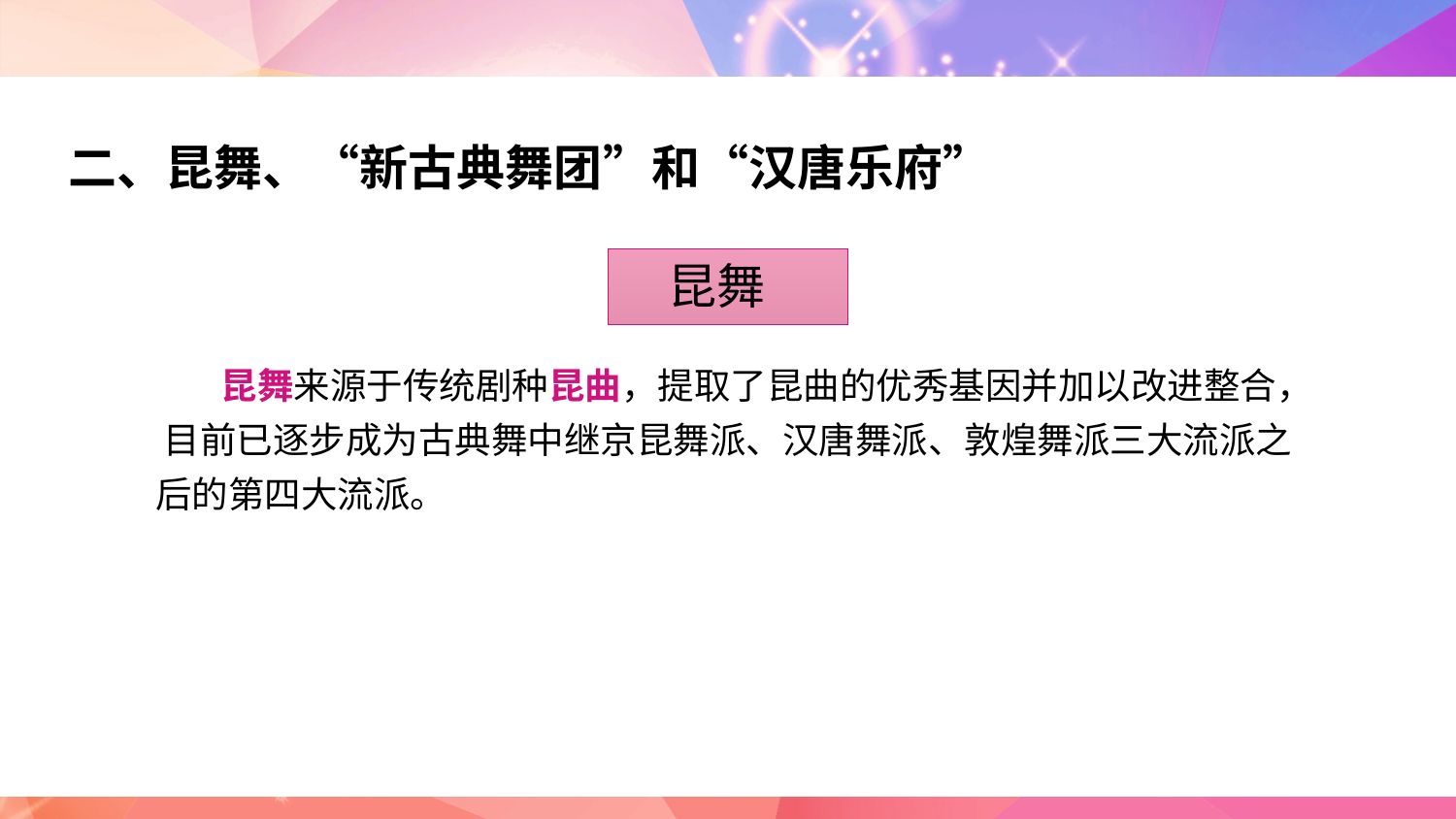

二、昆舞、“新古典舞团”和“汉唐乐府”
昆舞
 昆舞来源于传统剧种昆曲，提取了昆曲的优秀基因并加以改进整合， 目前已逐步成为古典舞中继京昆舞派、汉唐舞派、敦煌舞派三大流派之后的第四大流派。